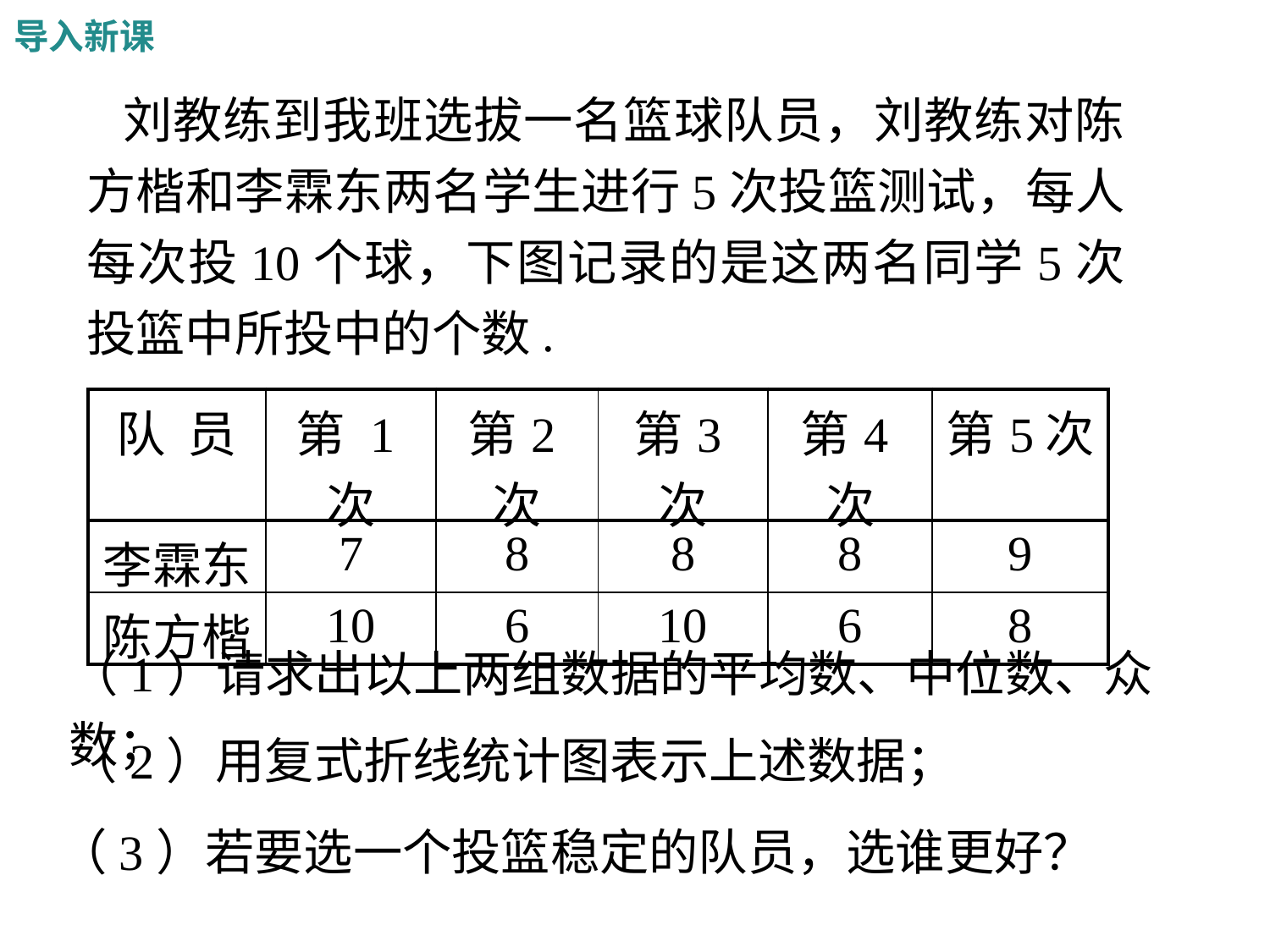

导入新课
  刘教练到我班选拔一名篮球队员，刘教练对陈方楷和李霖东两名学生进行5次投篮测试，每人每次投10个球，下图记录的是这两名同学5次投篮中所投中的个数.
| 队 员 | 第 1次 | 第2次 | 第3次 | 第4次 | 第5次 |
| --- | --- | --- | --- | --- | --- |
| 李霖东 | 7 | 8 | 8 | 8 | 9 |
| 陈方楷 | 10 | 6 | 10 | 6 | 8 |
（1）请求出以上两组数据的平均数、中位数、众数；
（2）用复式折线统计图表示上述数据；
（3）若要选一个投篮稳定的队员，选谁更好？